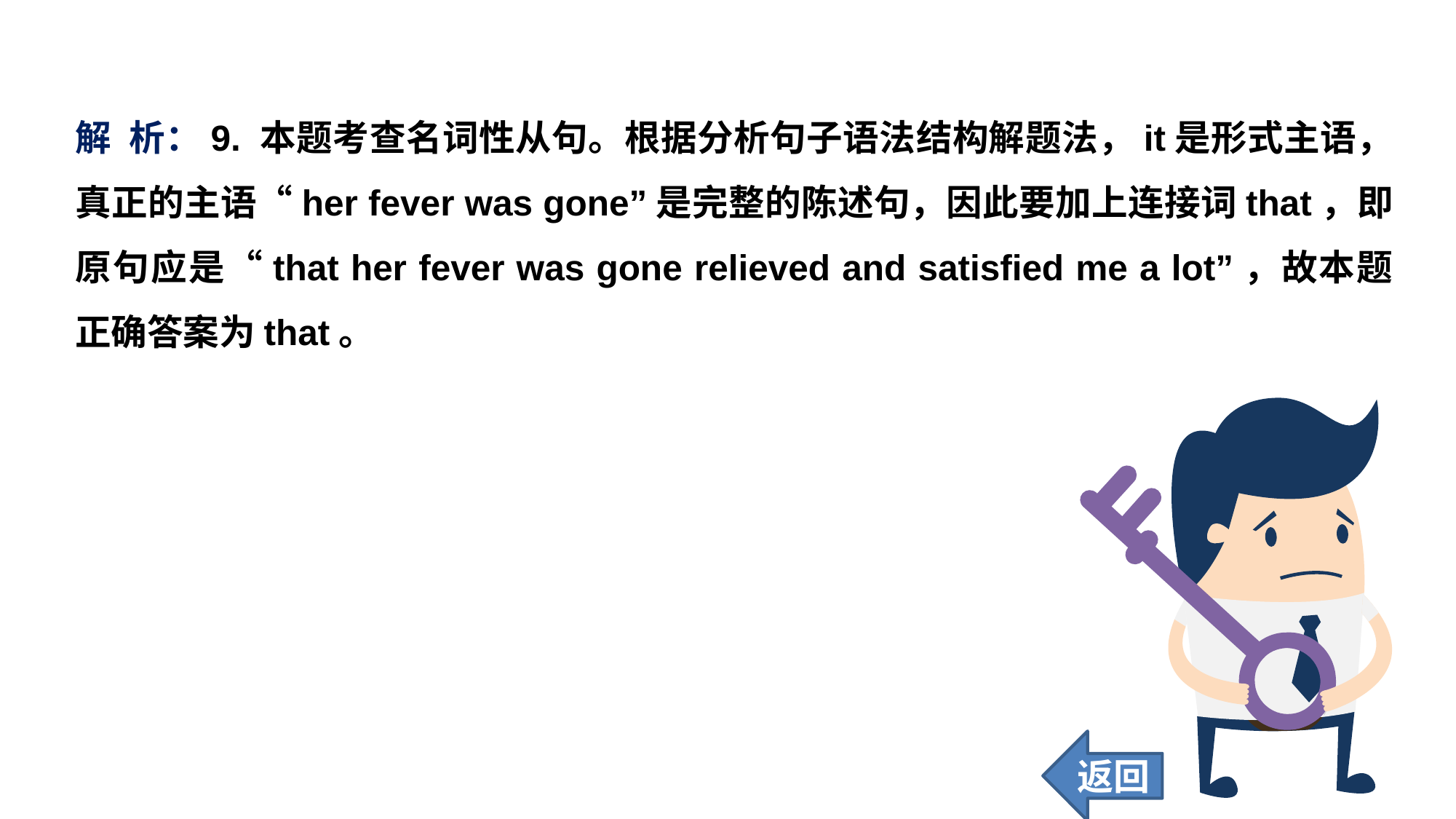

解  析：9. 本题考查名词性从句。根据分析句子语法结构解题法，it是形式主语，真正的主语“her fever was gone”是完整的陈述句，因此要加上连接词that，即原句应是“that her fever was gone relieved and satisfied me a lot”，故本题正确答案为that。

返回
121